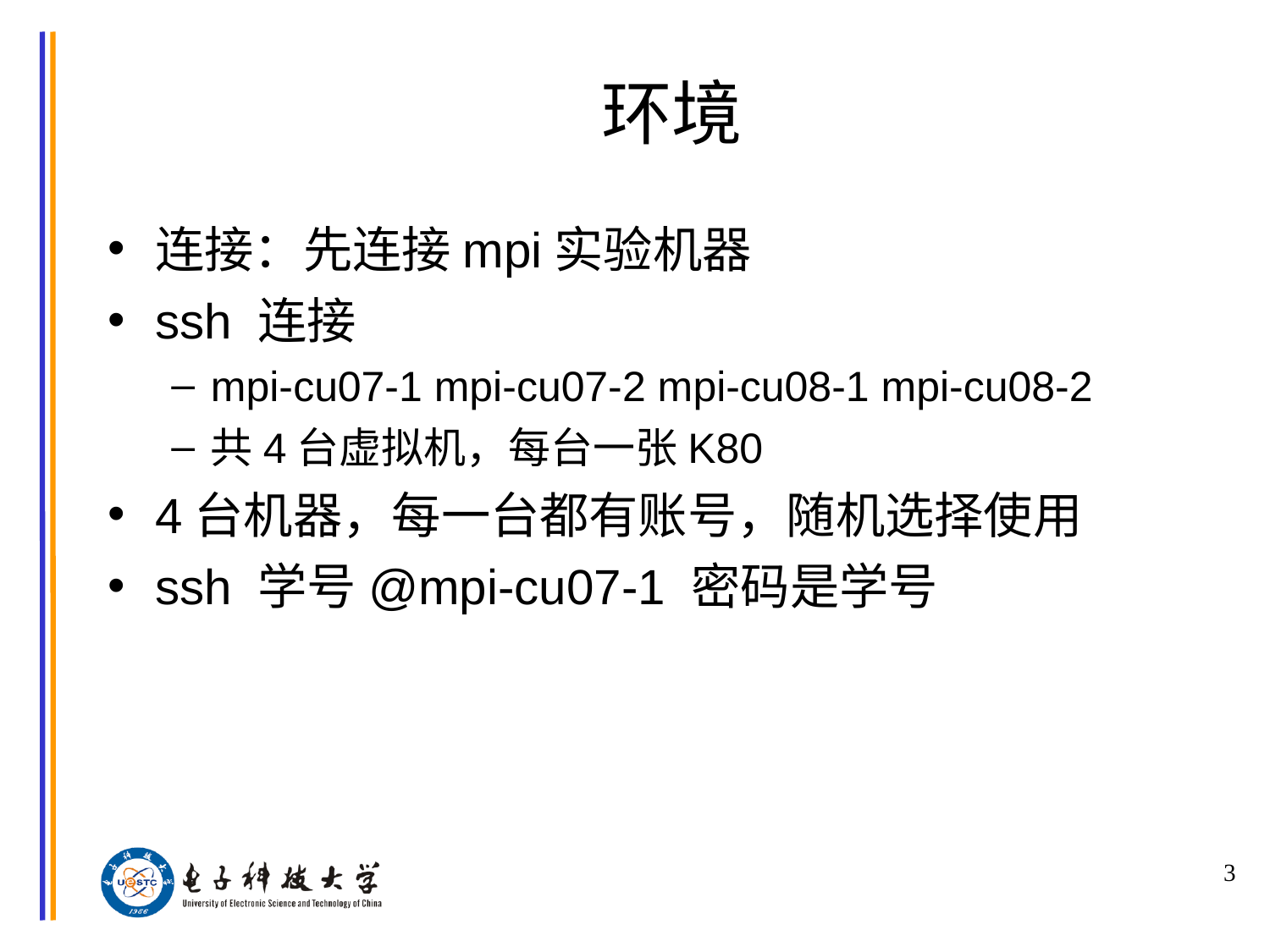

# 环境
连接：先连接mpi实验机器
ssh 连接
mpi-cu07-1 mpi-cu07-2 mpi-cu08-1 mpi-cu08-2
共4台虚拟机，每台一张K80
4台机器，每一台都有账号，随机选择使用
ssh 学号@mpi-cu07-1 密码是学号
3